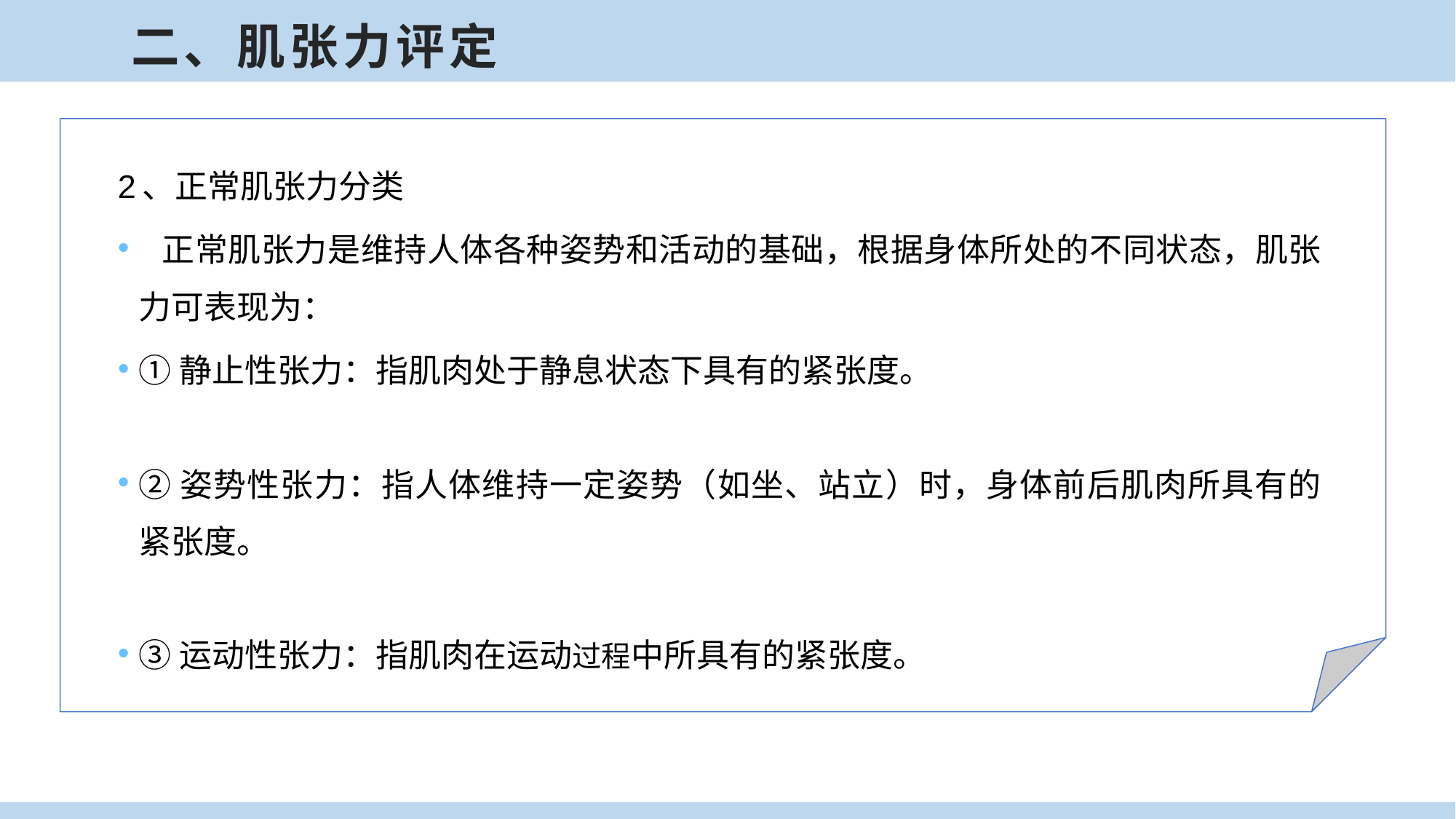

二、肌张力评定
二、肌张力评定

2、正常肌张力分类
  正常肌张力是维持人体各种姿势和活动的基础，根据身体所处的不同状态，肌张力可表现为：
①静止性张力：指肌肉处于静息状态下具有的紧张度。

②姿势性张力：指人体维持一定姿势（如坐、站立）时，身体前后肌肉所具有的紧张度。

③运动性张力：指肌肉在运动过程中所具有的紧张度。